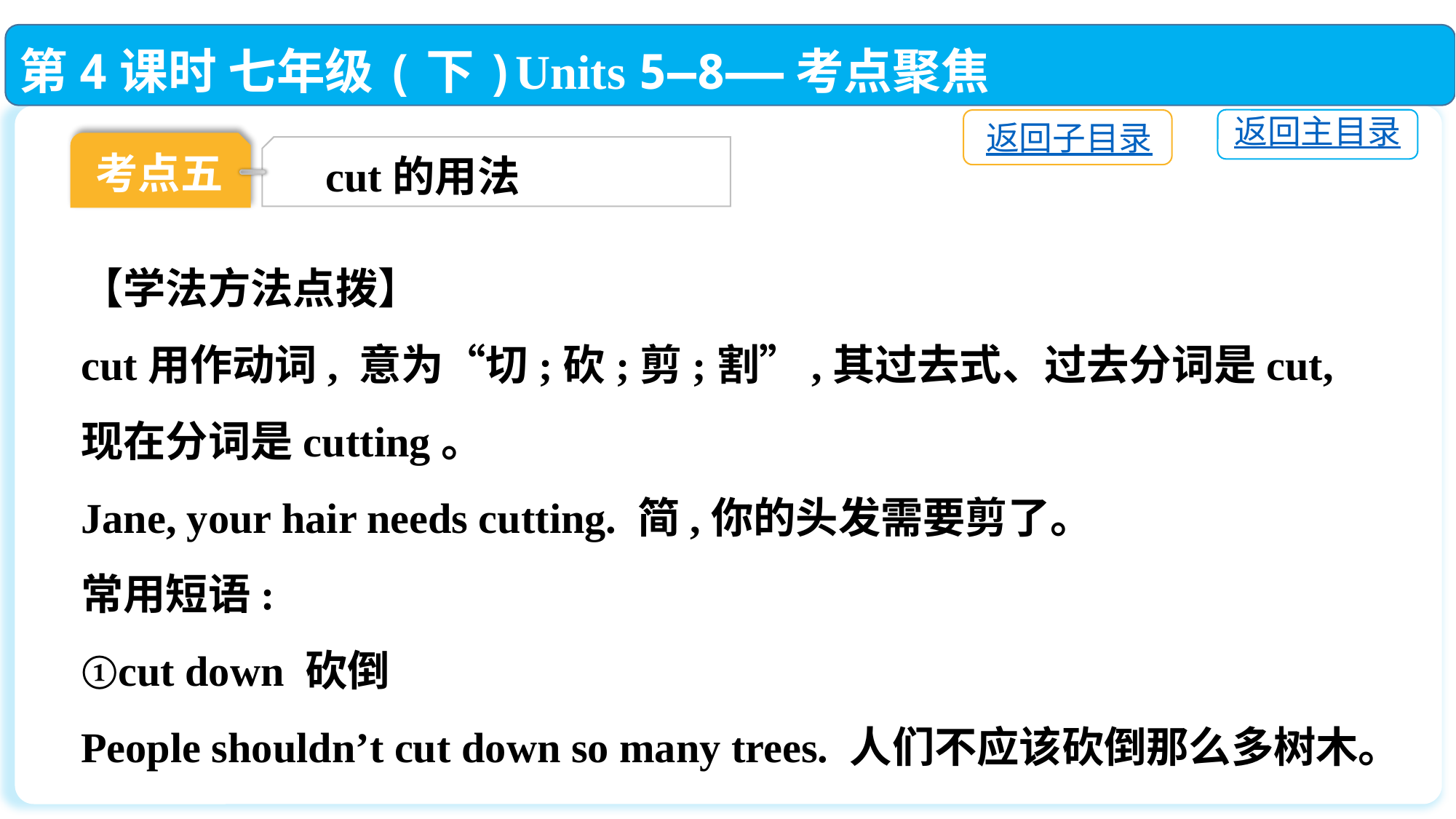

第4课时 七年级(下)Units 5—8——考点聚焦

返回主目录

返回子目录
考点五
cut的用法

【学法方法点拨】
cut用作动词, 意为“切;砍;剪;割”,其过去式、过去分词是cut,现在分词是cutting。
Jane, your hair needs cutting. 简,你的头发需要剪了。
常用短语:
①cut down 砍倒
People shouldn’t cut down so many trees. 人们不应该砍倒那么多树木。